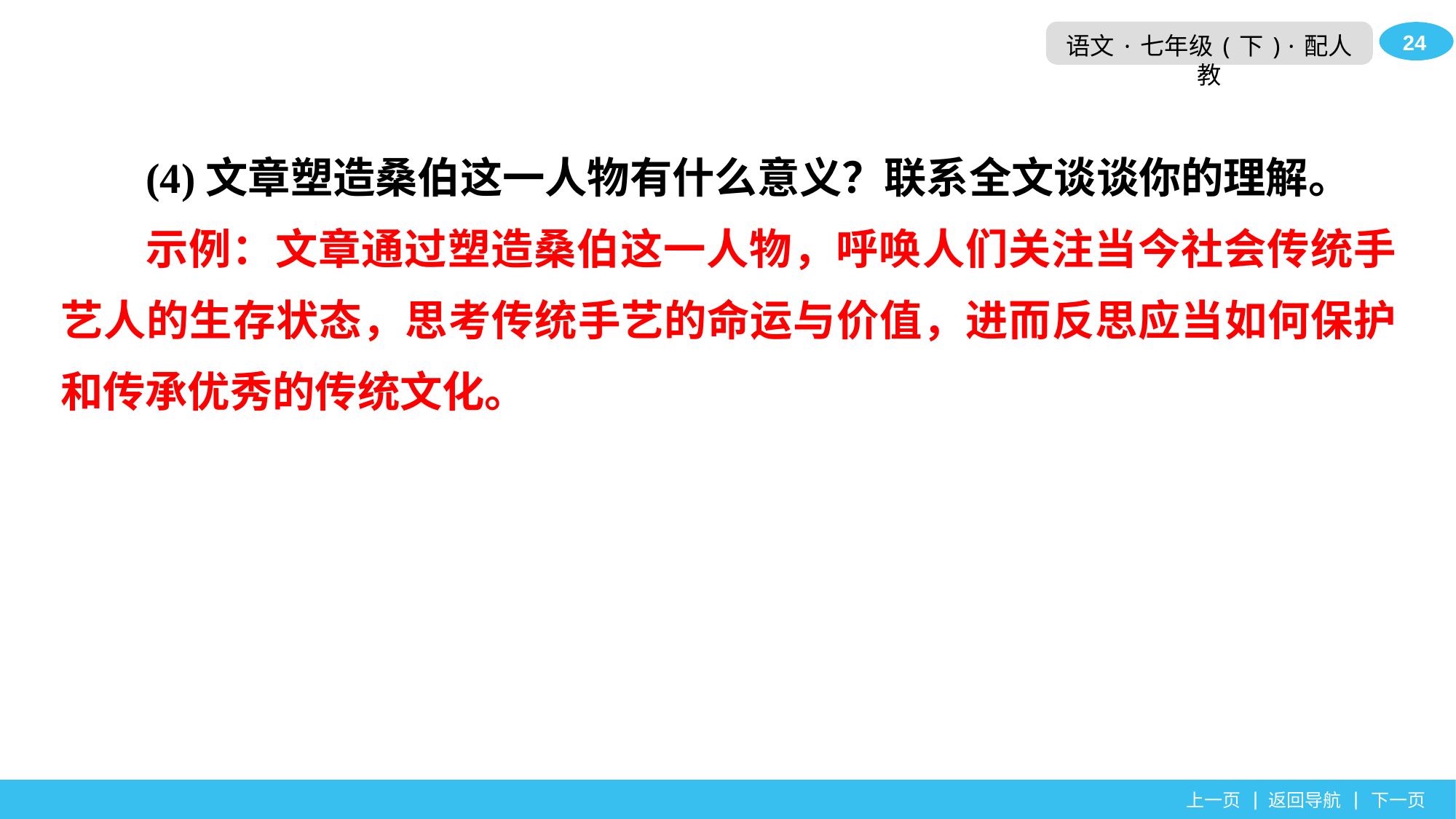

(4)文章塑造桑伯这一人物有什么意义？联系全文谈谈你的理解。
示例：文章通过塑造桑伯这一人物，呼唤人们关注当今社会传统手艺人的生存状态，思考传统手艺的命运与价值，进而反思应当如何保护和传承优秀的传统文化。